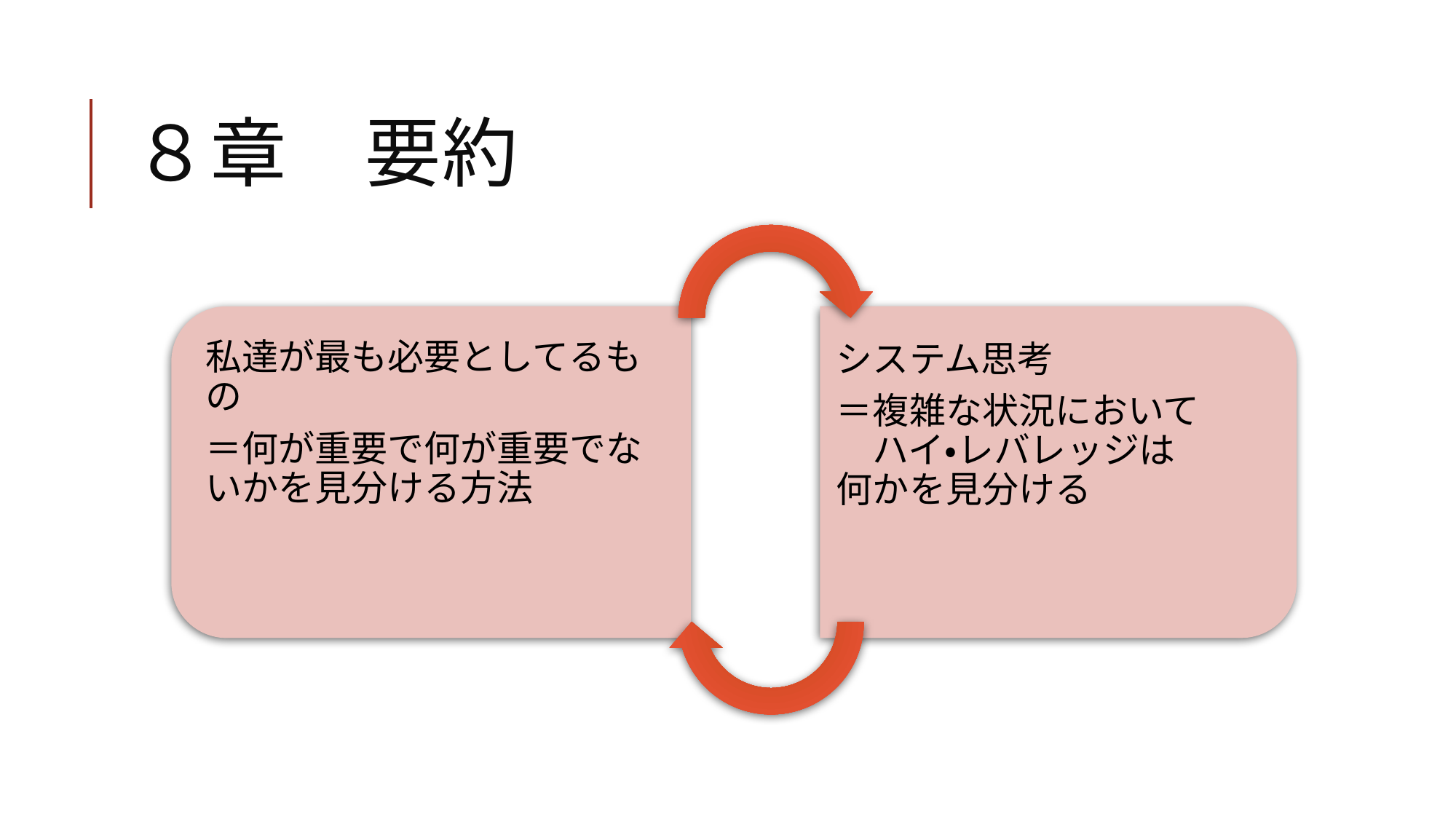

# ８章　要約
私達が最も必要としてるもの
＝何が重要で何が重要でないかを見分ける方法
システム思考
＝複雑な状況において　　ハイ・レバレッジは　　何かを見分ける